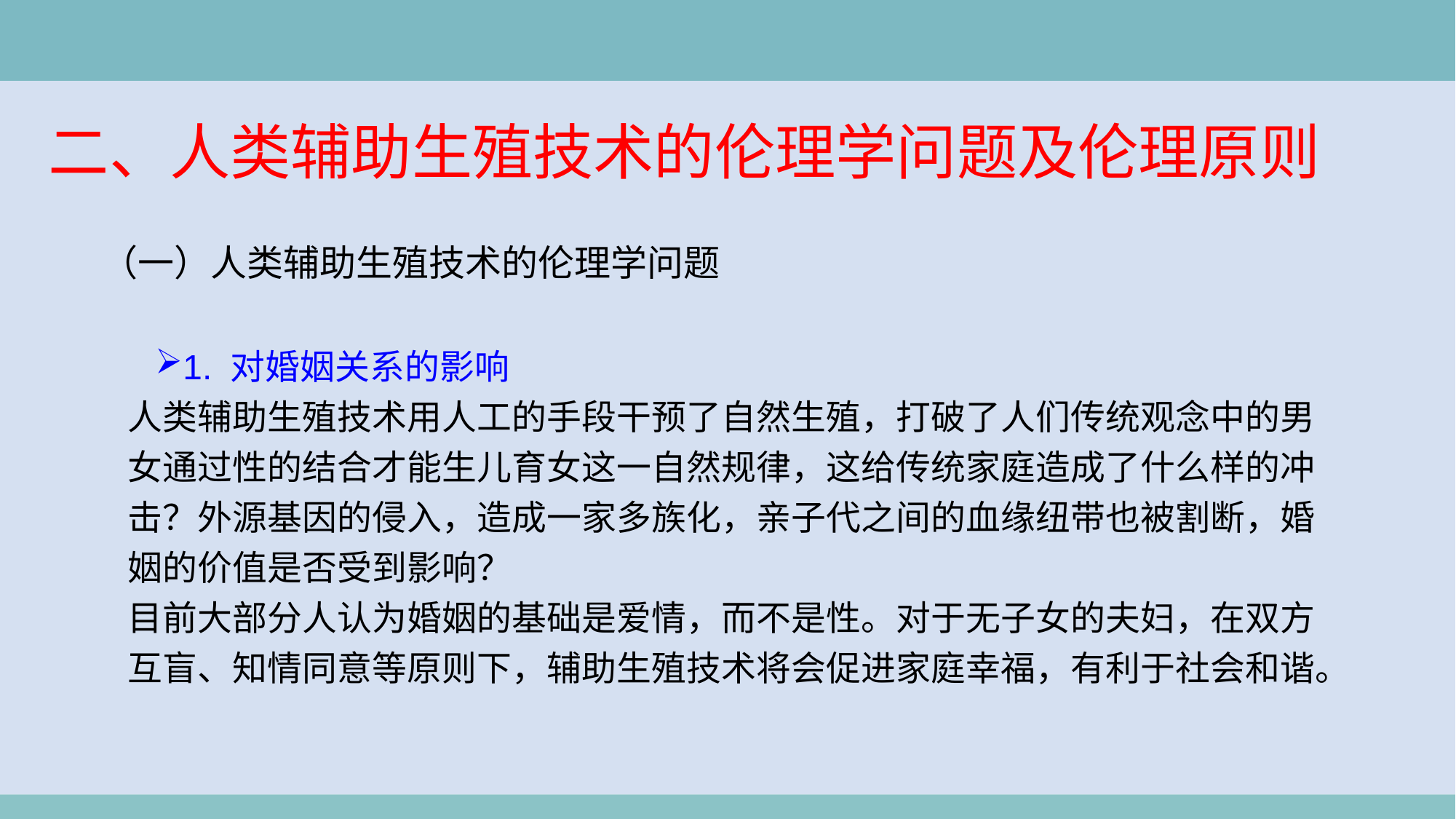

二、人类辅助生殖技术的伦理学问题及伦理原则
（一）人类辅助生殖技术的伦理学问题
1. 对婚姻关系的影响
人类辅助生殖技术用人工的手段干预了自然生殖，打破了人们传统观念中的男女通过性的结合才能生儿育女这一自然规律，这给传统家庭造成了什么样的冲击？外源基因的侵入，造成一家多族化，亲子代之间的血缘纽带也被割断，婚姻的价值是否受到影响？
目前大部分人认为婚姻的基础是爱情，而不是性。对于无子女的夫妇，在双方互盲、知情同意等原则下，辅助生殖技术将会促进家庭幸福，有利于社会和谐。